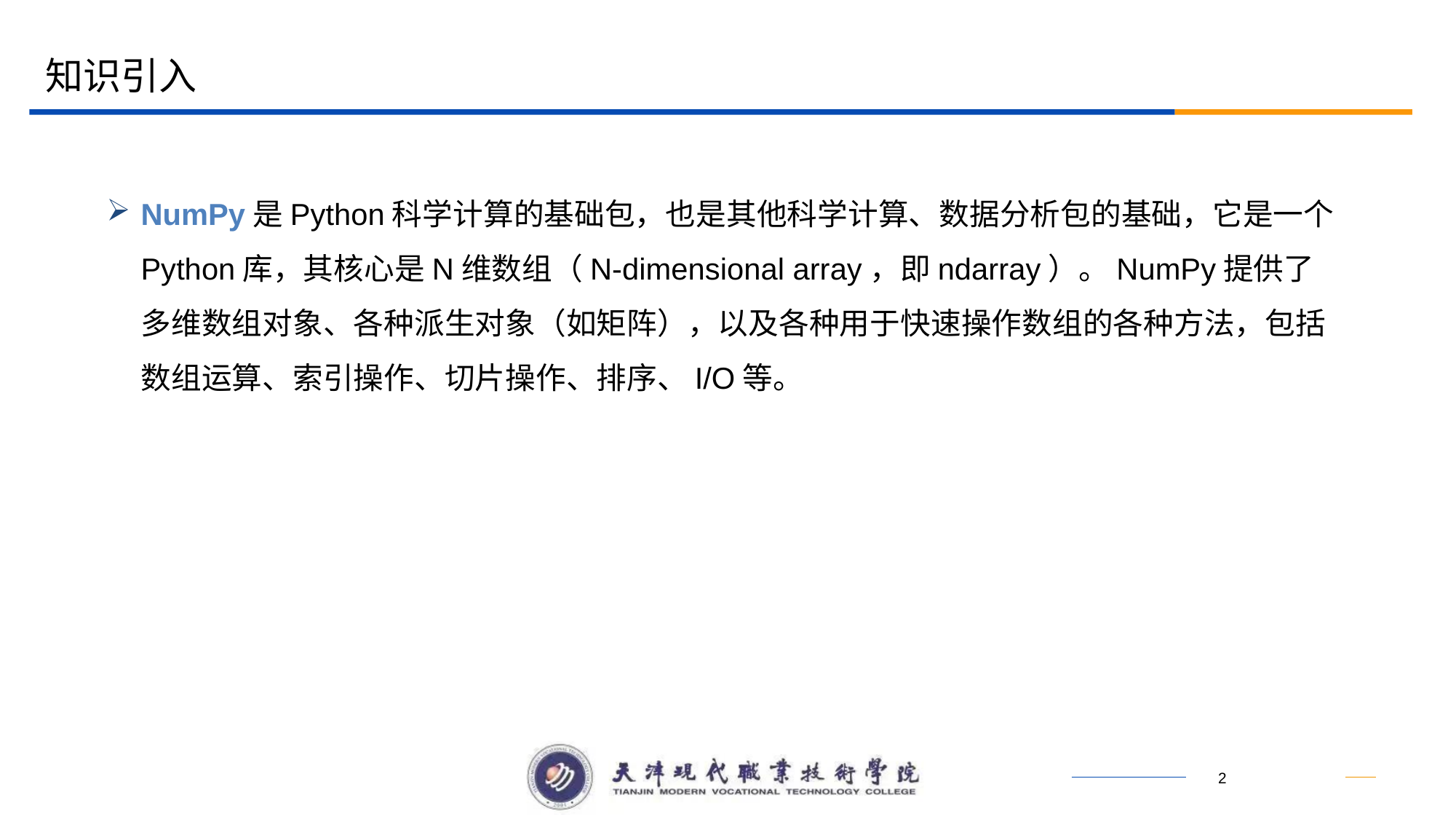

知识引入
NumPy是Python科学计算的基础包，也是其他科学计算、数据分析包的基础，它是一个Python库，其核心是N维数组（N-dimensional array，即ndarray）。NumPy提供了多维数组对象、各种派生对象（如矩阵），以及各种用于快速操作数组的各种方法，包括数组运算、索引操作、切片操作、排序、I/O等。